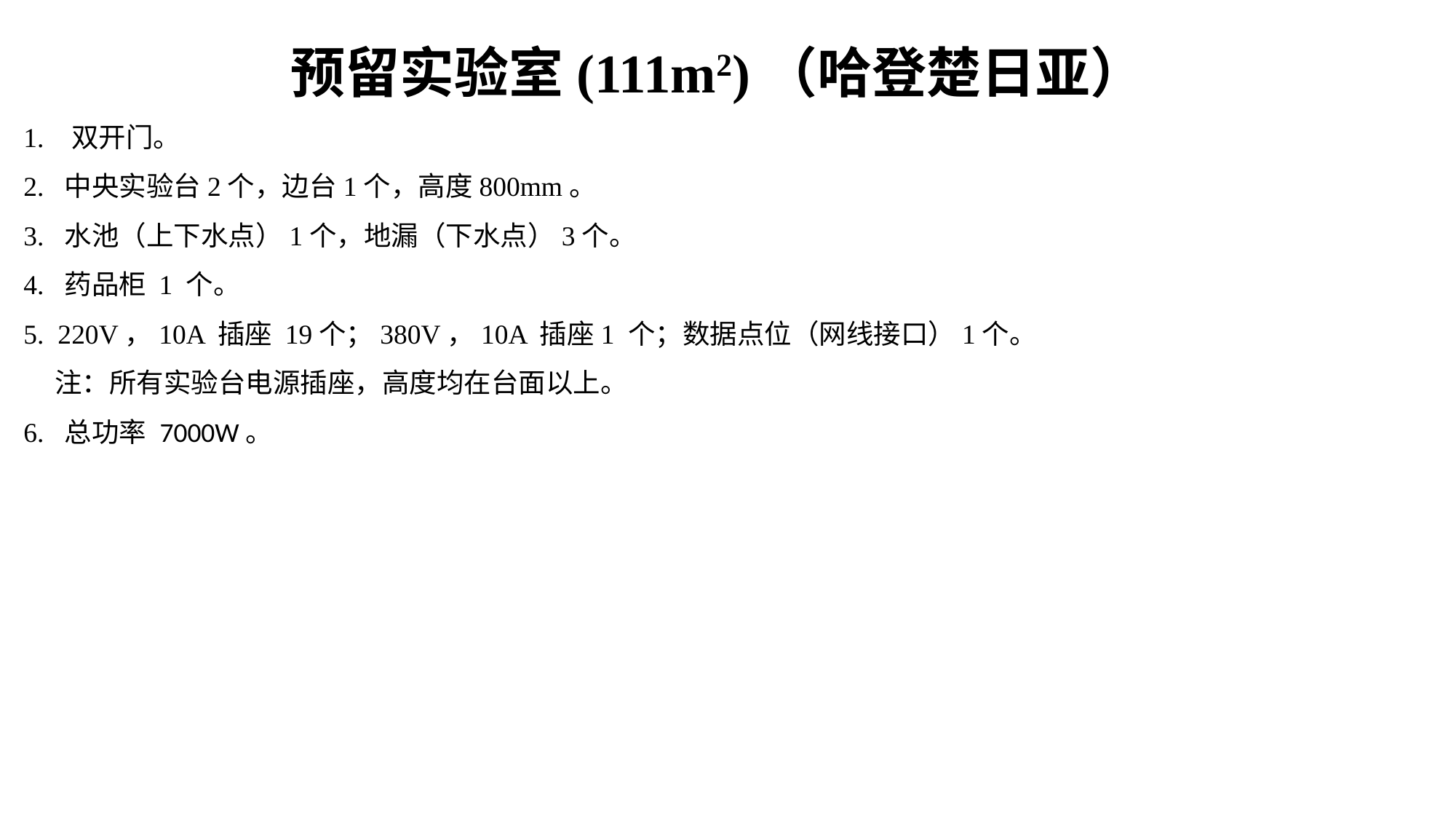

预留实验室(111m2)（哈登楚日亚）
1.   双开门。
2.  中央实验台2个，边台1个，高度800mm。
3.  水池（上下水点）1个，地漏（下水点）3个。
4.  药品柜 1 个。
5.  220V，10A 插座 19个；380V，10A 插座1 个；数据点位（网线接口）1个。
    注：所有实验台电源插座，高度均在台面以上。
6.  总功率 7000W。